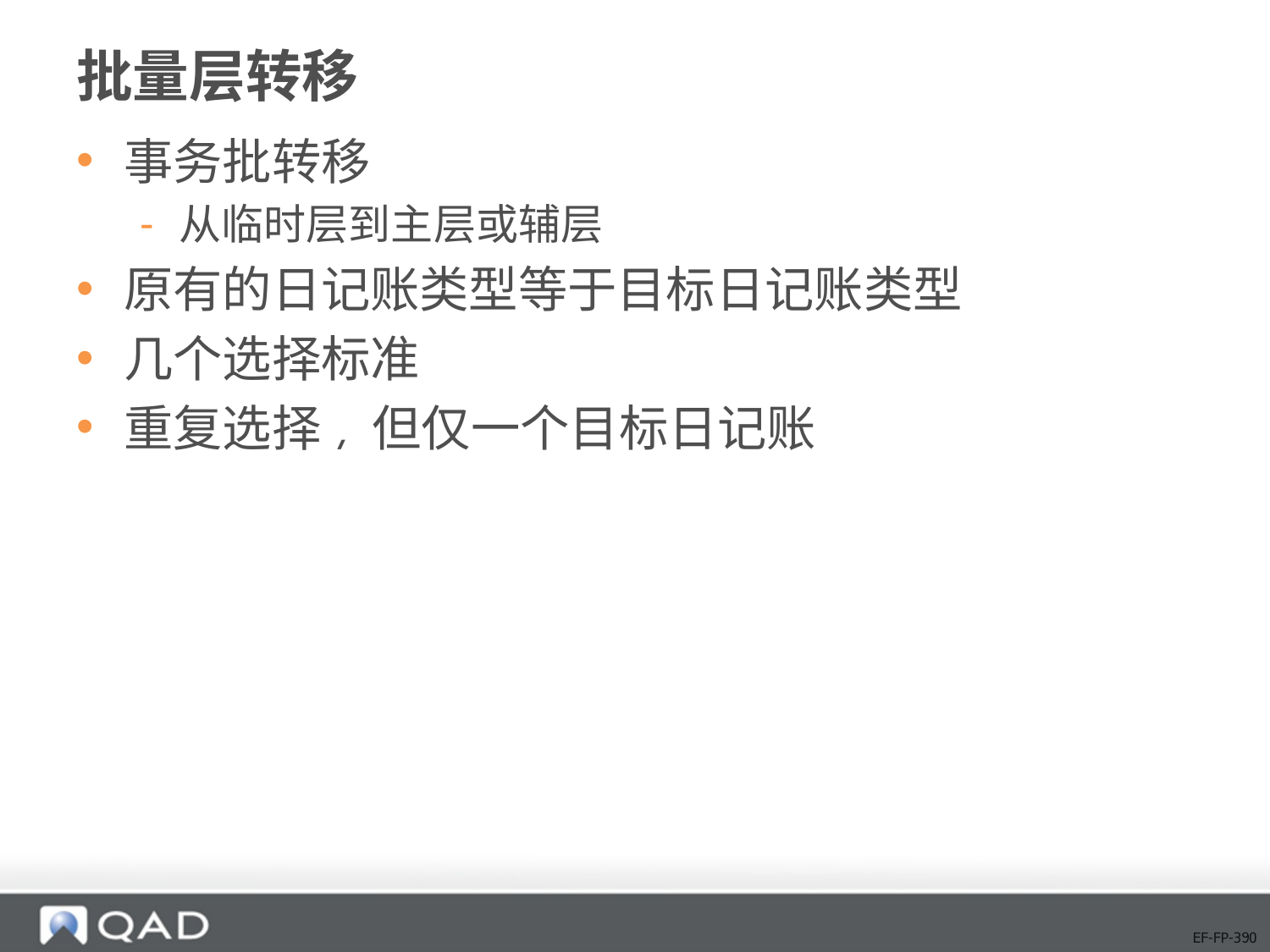

# 批量层转移
事务批转移
从临时层到主层或辅层
原有的日记账类型等于目标日记账类型
几个选择标准
重复选择, 但仅一个目标日记账
EF-FP-390